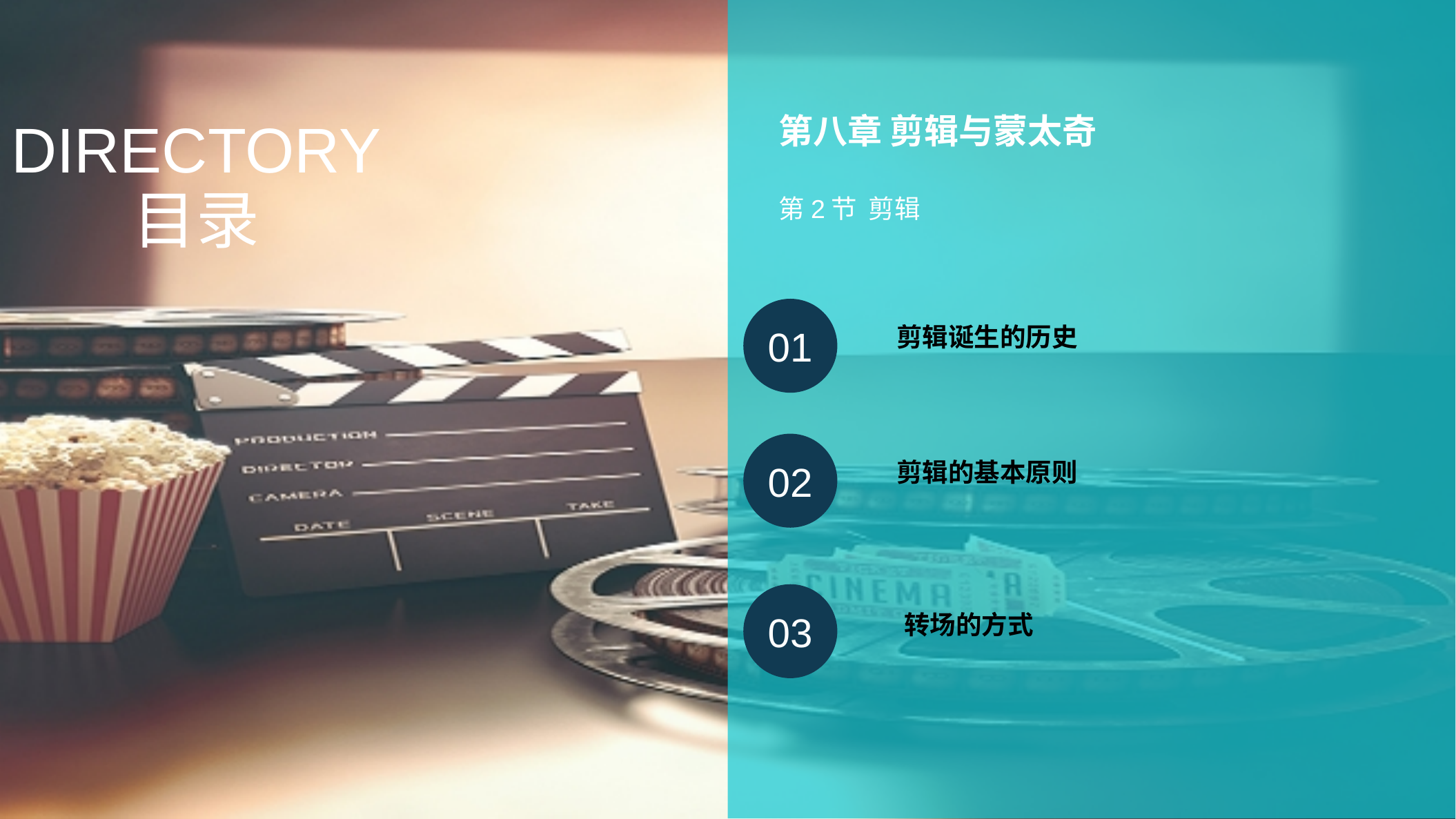

DIRECTORY
第八章 剪辑与蒙太奇

第2节  剪辑
目录
01
剪辑诞生的历史
02
剪辑的基本原则
03
转场的方式